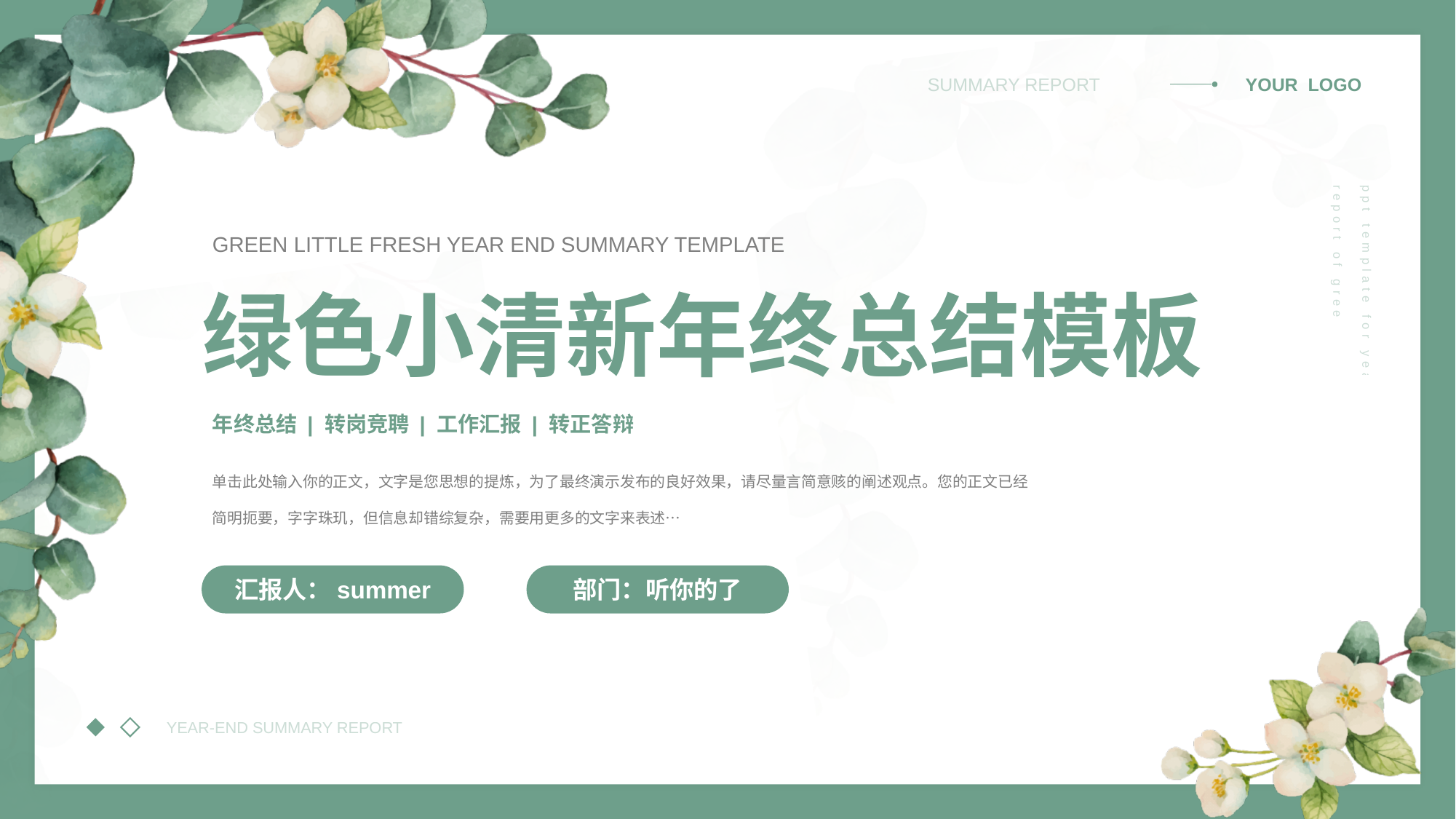

GREEN LITTLE FRESH YEAR END SUMMARY TEMPLATE
绿色小清新年终总结模板
年终总结 | 转岗竞聘 | 工作汇报 | 转正答辩
单击此处输入你的正文，文字是您思想的提炼，为了最终演示发布的良好效果，请尽量言简意赅的阐述观点。您的正文已经简明扼要，字字珠玑，但信息却错综复杂，需要用更多的文字来表述…

汇报人：summer
部门：听你的了